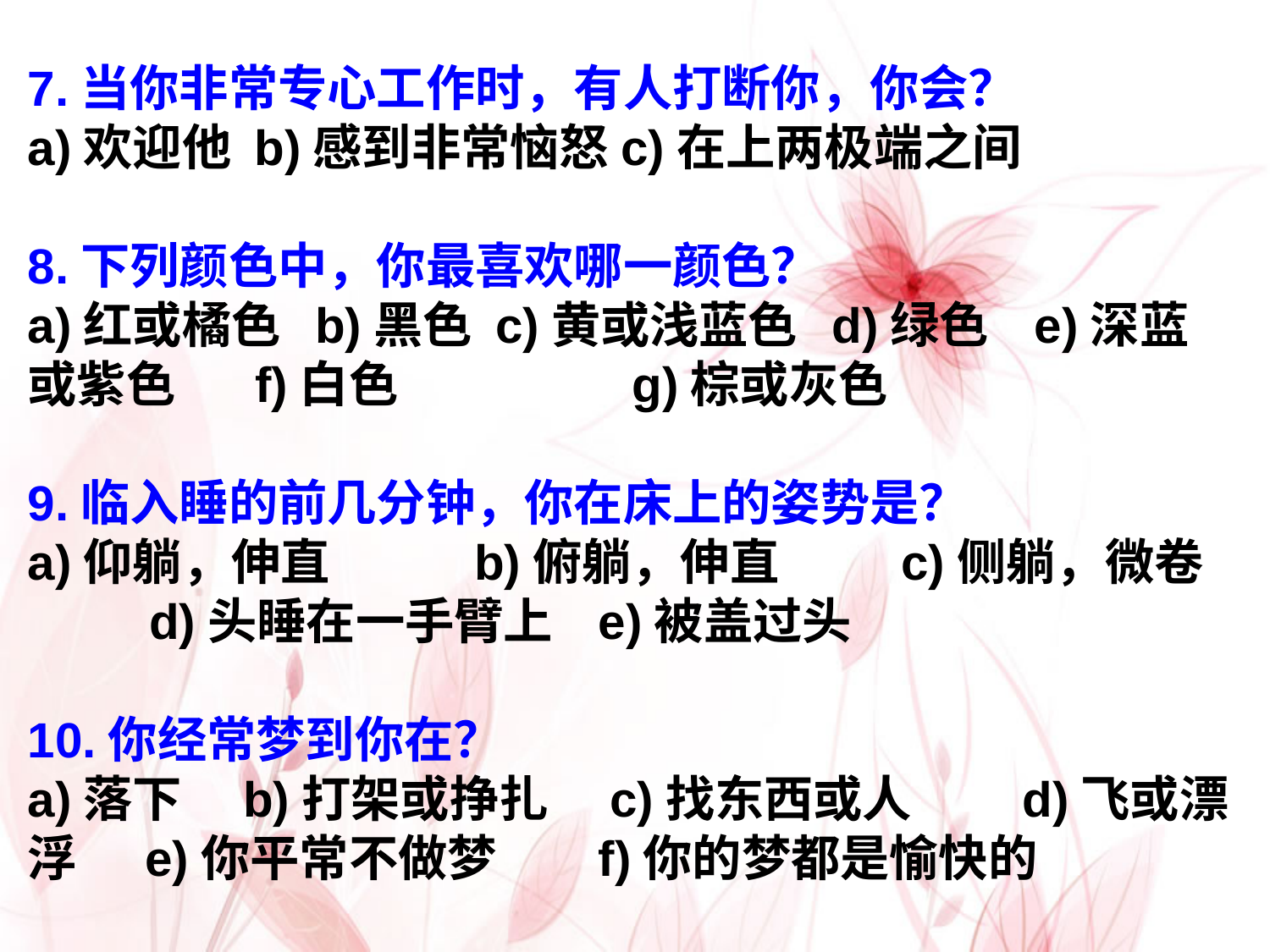

# 7.当你非常专心工作时，有人打断你，你会？ a)欢迎他 b)感到非常恼怒c)在上两极端之间 8.下列颜色中，你最喜欢哪一颜色？ a)红或橘色  b)黑色 c)黄或浅蓝色  d)绿色   e)深蓝或紫色      f)白色        　　   g)棕或灰色 9.临入睡的前几分钟，你在床上的姿势是？ a)仰躺，伸直　　   b)俯躺，伸直　　 c)侧躺，微卷　　 d)头睡在一手臂上   e)被盖过头 10.你经常梦到你在？ a)落下　b)打架或挣扎　c)找东西或人　　d)飞或漂浮     e)你平常不做梦        f)你的梦都是愉快的